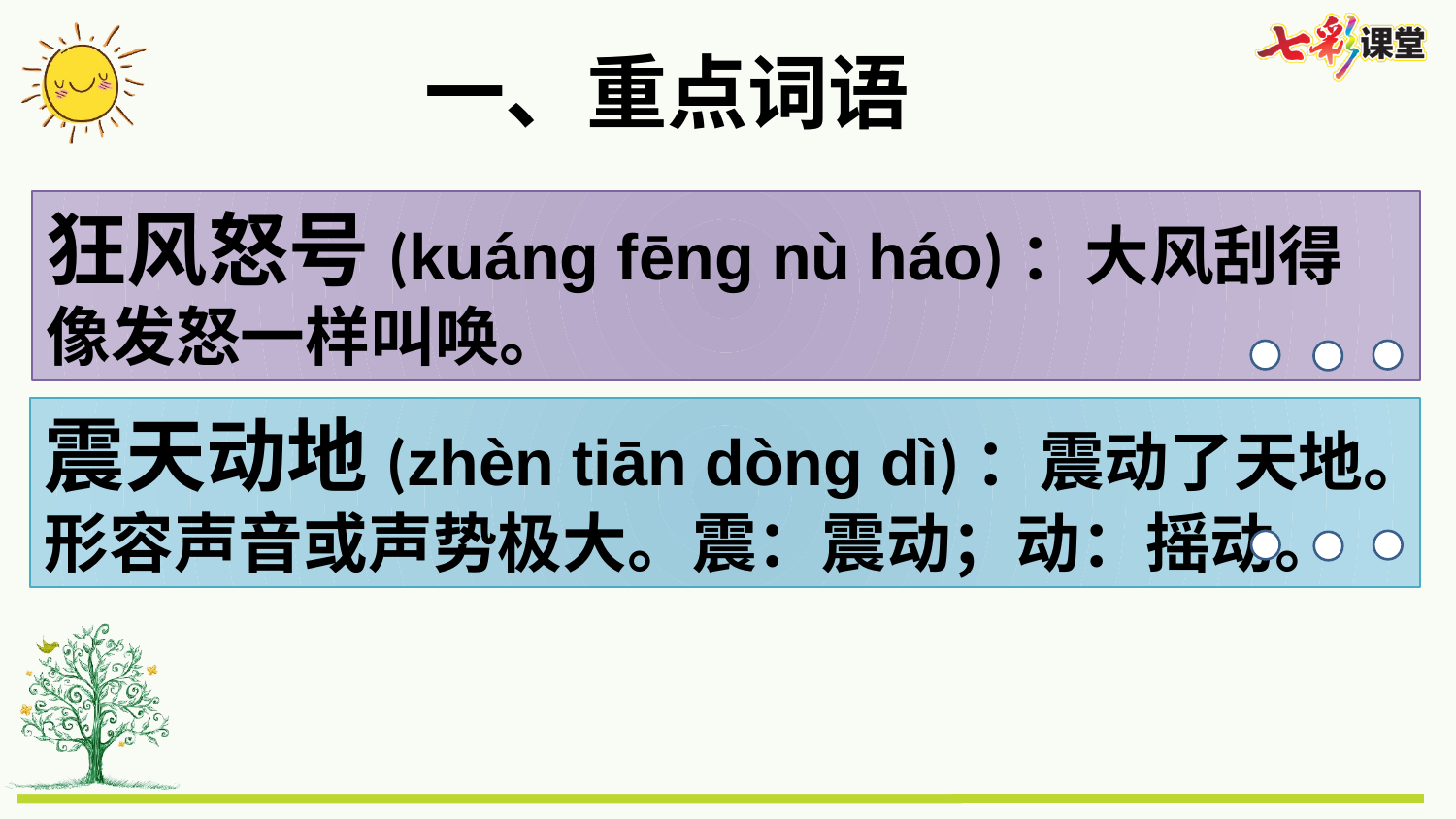

一、重点词语
狂风怒号(kuáng fēng nù háo)：大风刮得像发怒一样叫唤。

震天动地(zhèn tiān dòng dì)：震动了天地。形容声音或声势极大。震：震动；动：摇动。